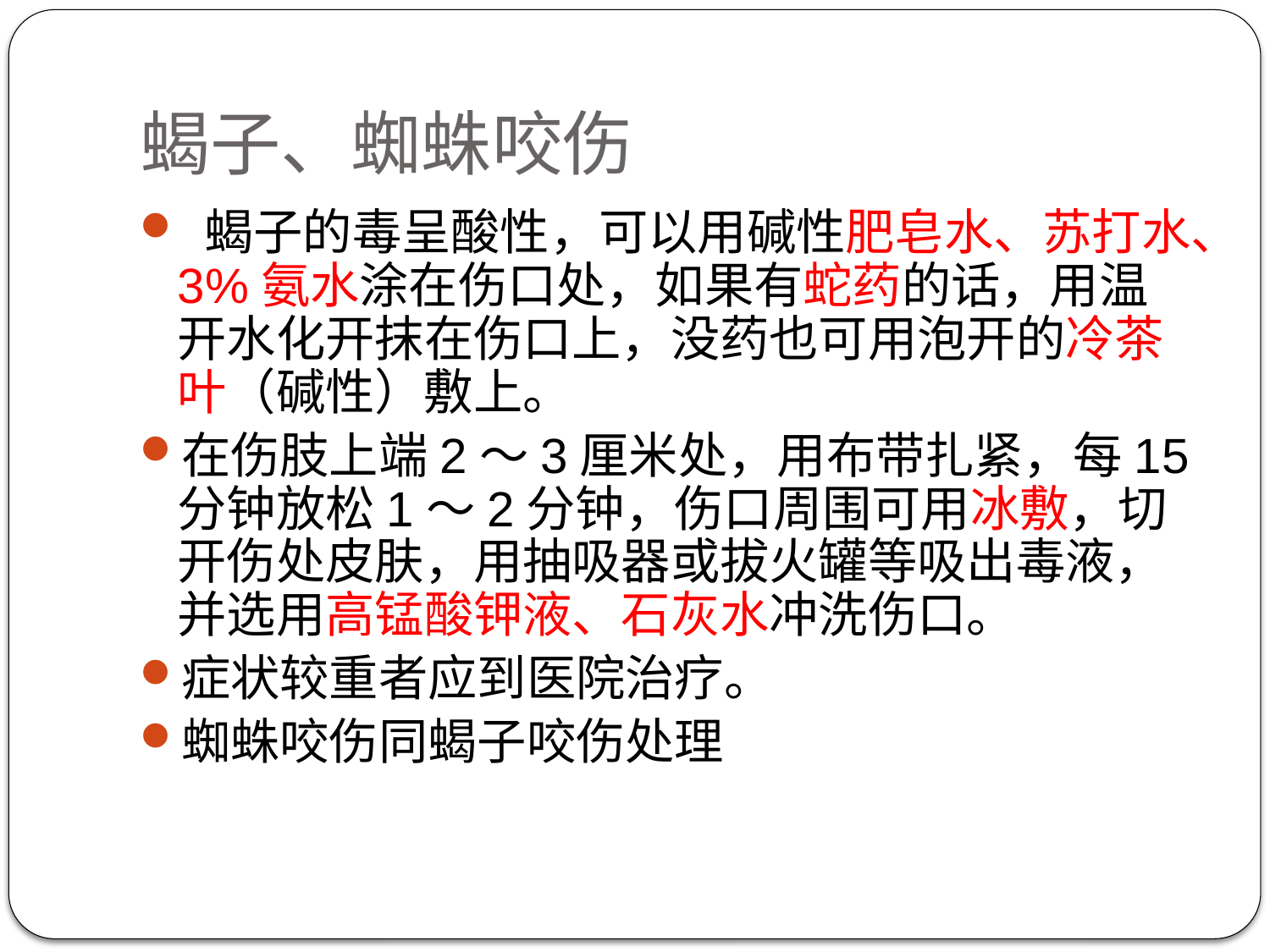

# 蝎子、蜘蛛咬伤
 蝎子的毒呈酸性，可以用碱性肥皂水、苏打水、3%氨水涂在伤口处，如果有蛇药的话，用温开水化开抹在伤口上，没药也可用泡开的冷茶叶（碱性）敷上。
在伤肢上端2～3厘米处，用布带扎紧，每15分钟放松1～2分钟，伤口周围可用冰敷，切开伤处皮肤，用抽吸器或拔火罐等吸出毒液，并选用高锰酸钾液、石灰水冲洗伤口。
症状较重者应到医院治疗。
蜘蛛咬伤同蝎子咬伤处理